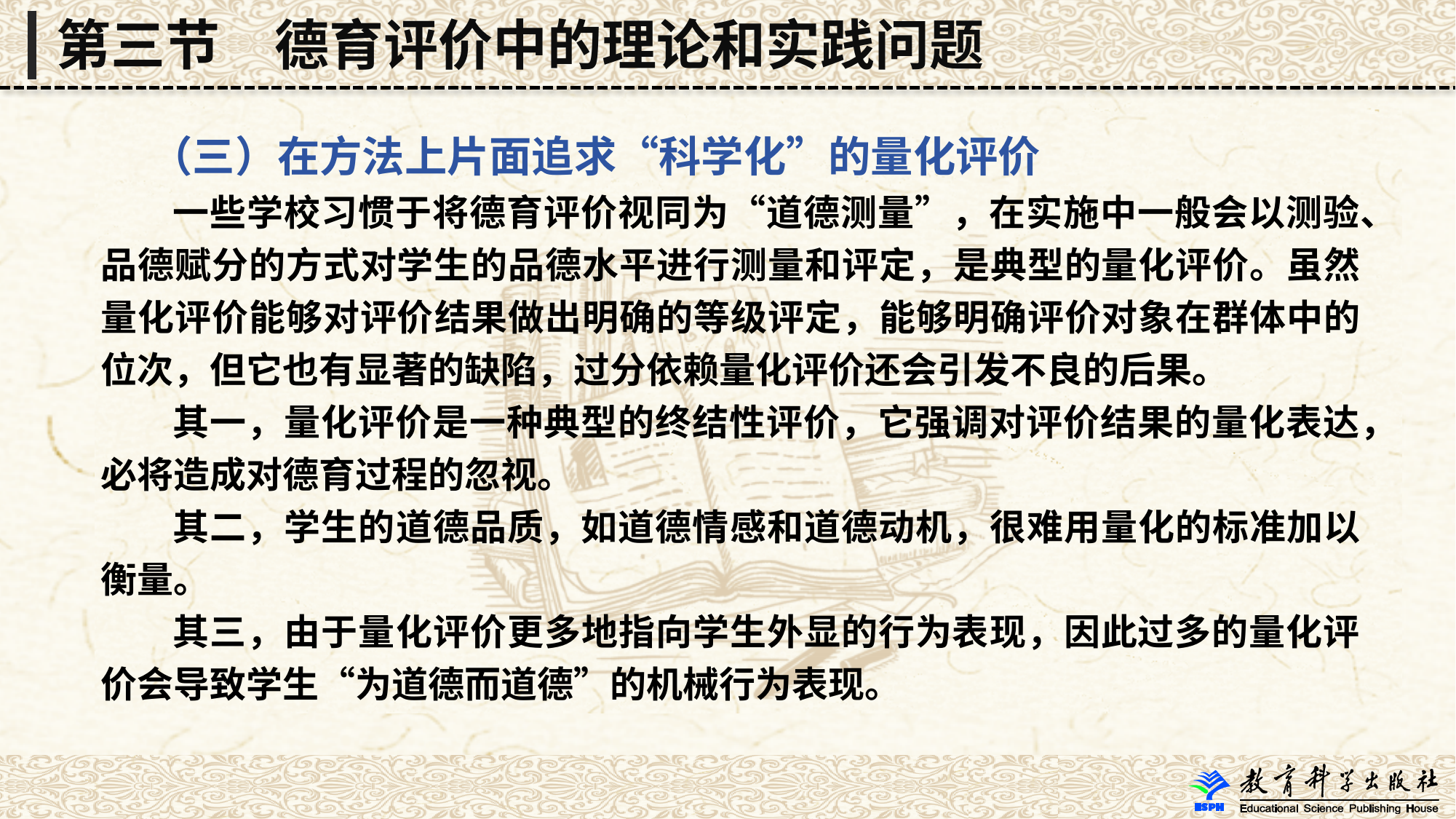

第三节　德育评价中的理论和实践问题
     （三）在方法上片面追求“科学化”的量化评价
       一些学校习惯于将德育评价视同为“道德测量”，在实施中一般会以测验、品德赋分的方式对学生的品德水平进行测量和评定，是典型的量化评价。虽然量化评价能够对评价结果做出明确的等级评定，能够明确评价对象在群体中的位次，但它也有显著的缺陷，过分依赖量化评价还会引发不良的后果。
       其一，量化评价是一种典型的终结性评价，它强调对评价结果的量化表达，必将造成对德育过程的忽视。
       其二，学生的道德品质，如道德情感和道德动机，很难用量化的标准加以衡量。
       其三，由于量化评价更多地指向学生外显的行为表现，因此过多的量化评价会导致学生“为道德而道德”的机械行为表现。